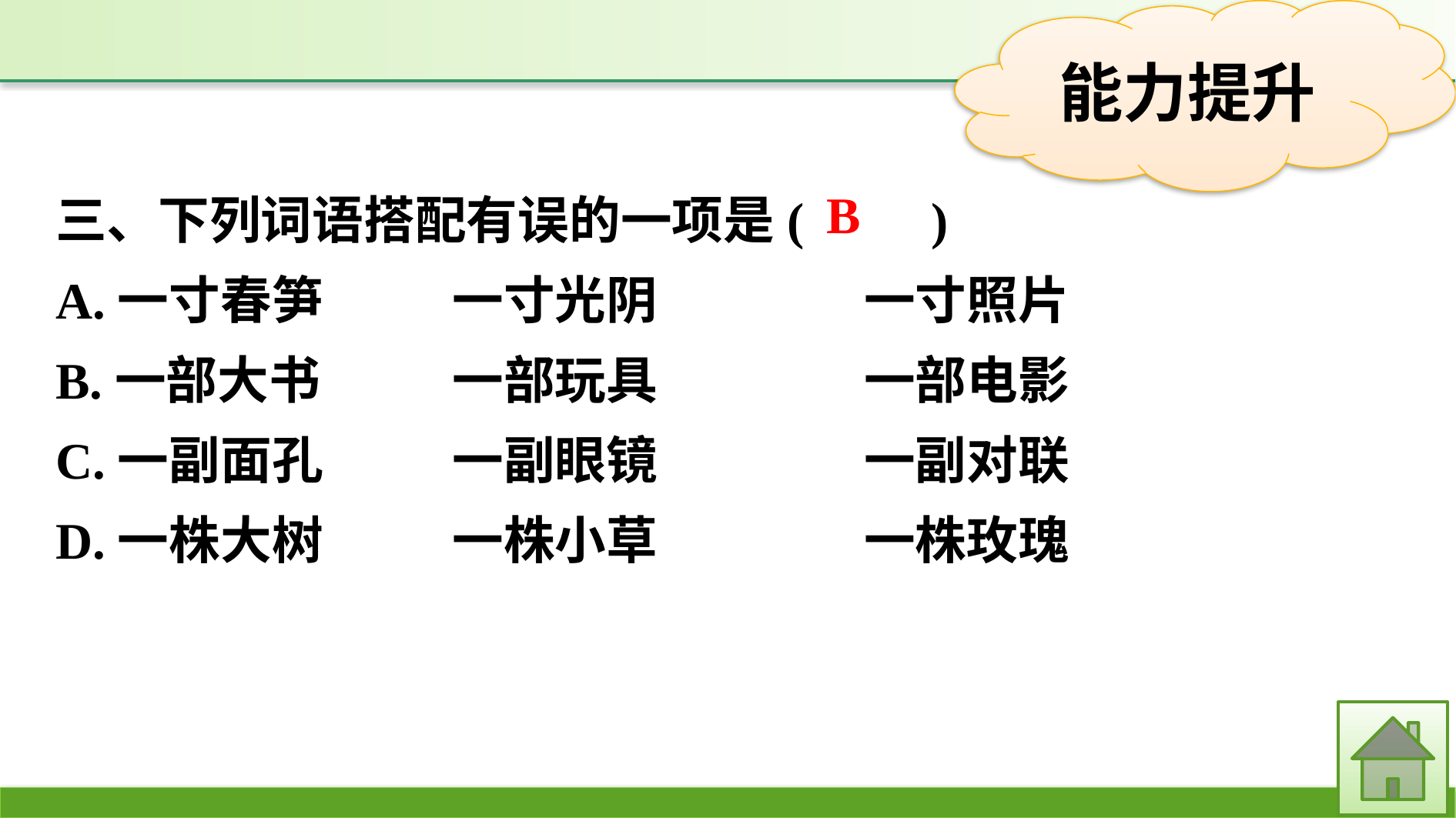

三、下列词语搭配有误的一项是(　　)
A.一寸春笋　　	一寸光阴　　　	一寸照片
B.一部大书		一部玩具		一部电影
C.一副面孔		一副眼镜		一副对联
D.一株大树		一株小草		一株玫瑰
B